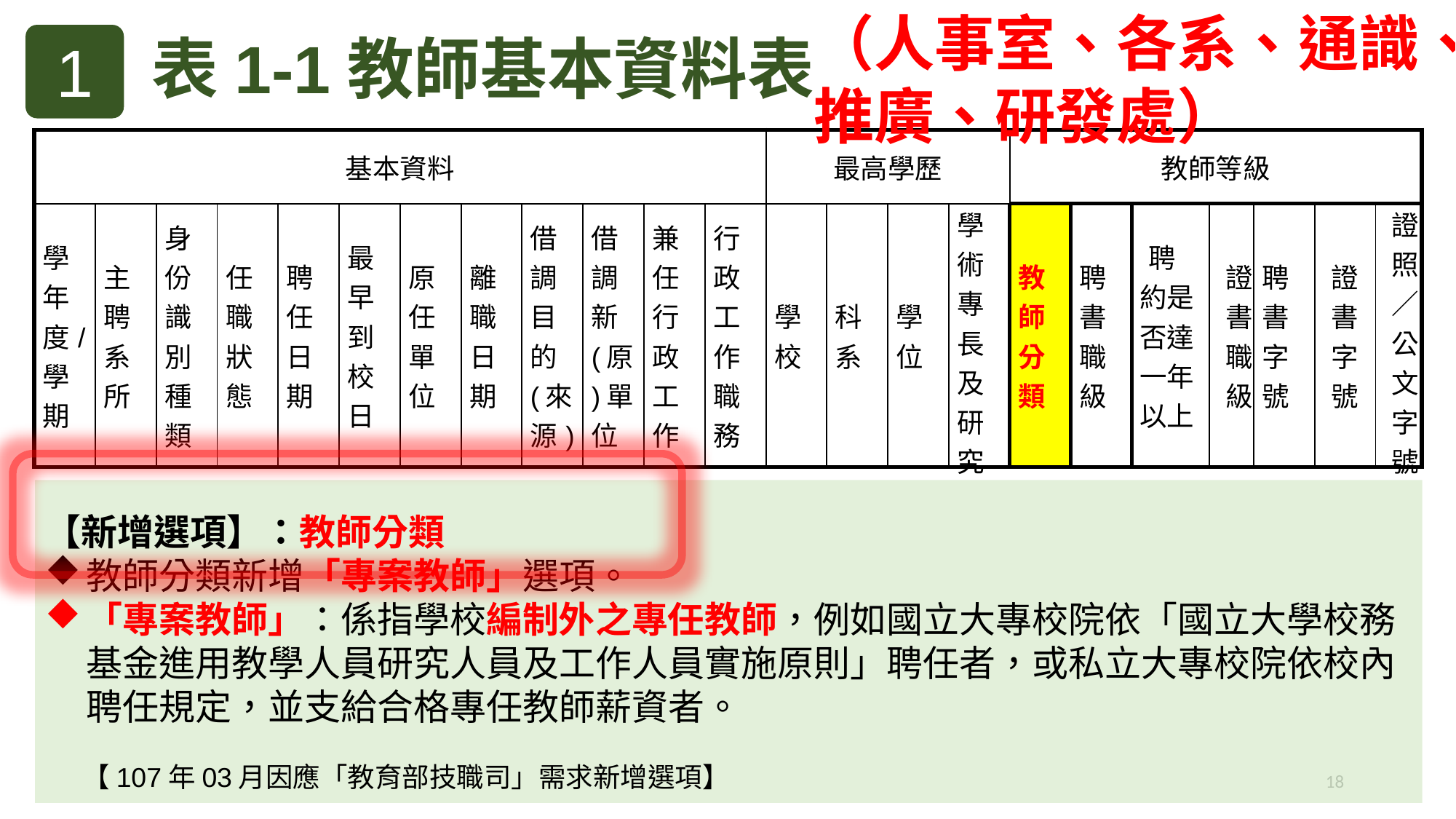

（人事室、各系、通識、
推廣、研發處）
1

表1-1教師基本資料表
| 基本資料 |  |  |  |  |  |  |  |  |  |  |  | 最高學歷 |  |  |  | 教師等級 |  |  |  |  |  |  |
| --- | --- | --- | --- | --- | --- | --- | --- | --- | --- | --- | --- | --- | --- | --- | --- | --- | --- | --- | --- | --- | --- | --- |
| 學年度/學期 | 主聘系所 | 身份識別種類 | 任職狀態 | 聘任日期 | 最早到校日 | 原任單位 | 離職日期 | 借調目的(來源) | 借調新(原)單位 | 兼任行政工作 | 行政工作職務 | 學校 | 科系 | 學位 | 學術專長及研究 | 教師分類 | 聘書職級 | 聘約是否達一年以上 | 證書職級 | 聘書字號 | 證書字號 | 證照／公文字號 |

【新增選項】：教師分類
教師分類新增「專案教師」選項。
「專案教師」：係指學校編制外之專任教師，例如國立大專校院依「國立大學校務基金進用教學人員研究人員及工作人員實施原則」聘任者，或私立大專校院依校內聘任規定，並支給合格專任教師薪資者。

     【107年03月因應「教育部技職司」需求新增選項】
18